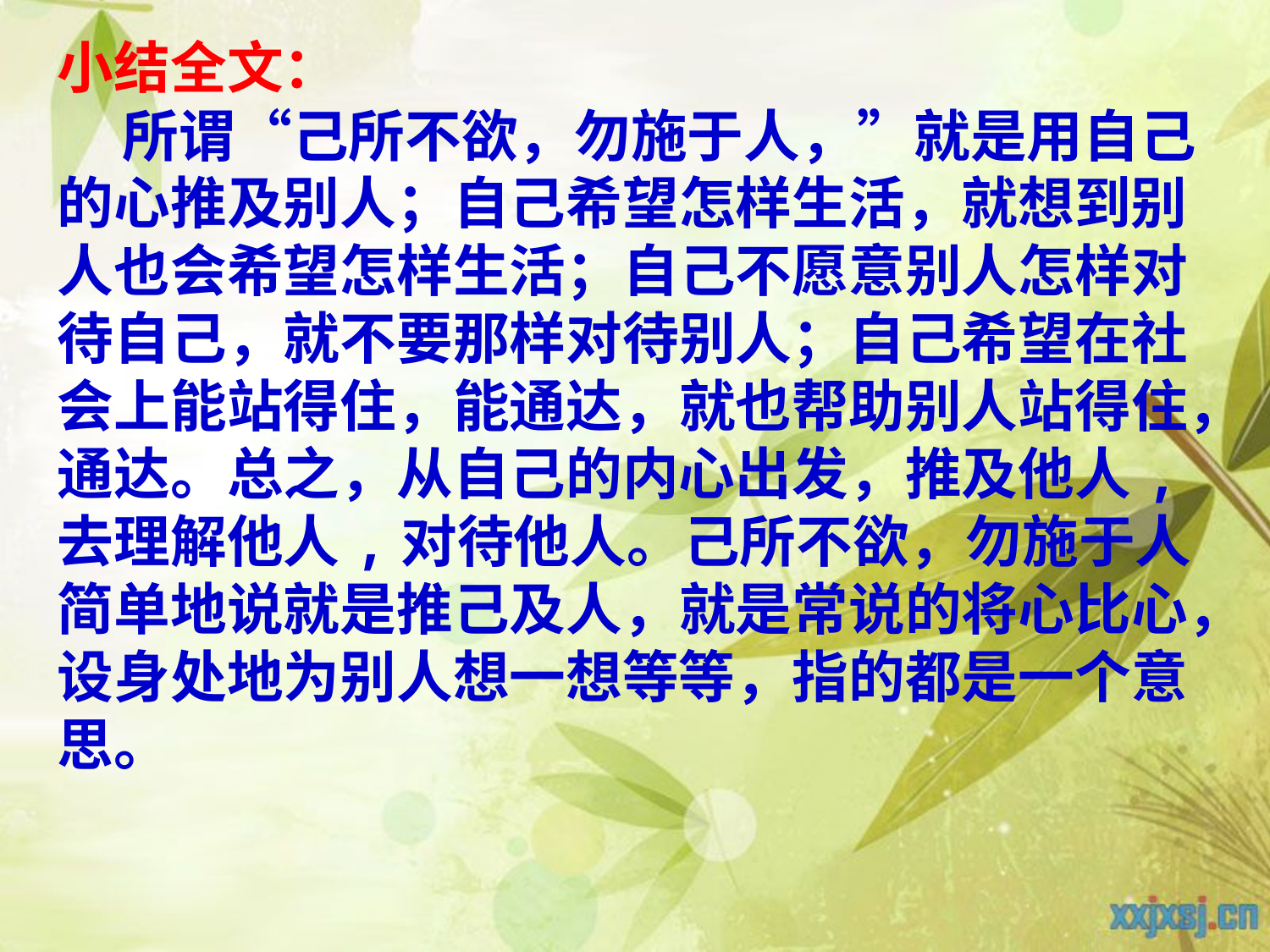

小结全文：
    所谓“己所不欲，勿施于人，”就是用自己的心推及别人；自己希望怎样生活，就想到别人也会希望怎样生活；自己不愿意别人怎样对待自己，就不要那样对待别人；自己希望在社会上能站得住，能通达，就也帮助别人站得住，通达。总之，从自己的内心出发，推及他人,去理解他人,对待他人。己所不欲，勿施于人简单地说就是推己及人，就是常说的将心比心，设身处地为别人想一想等等，指的都是一个意思。